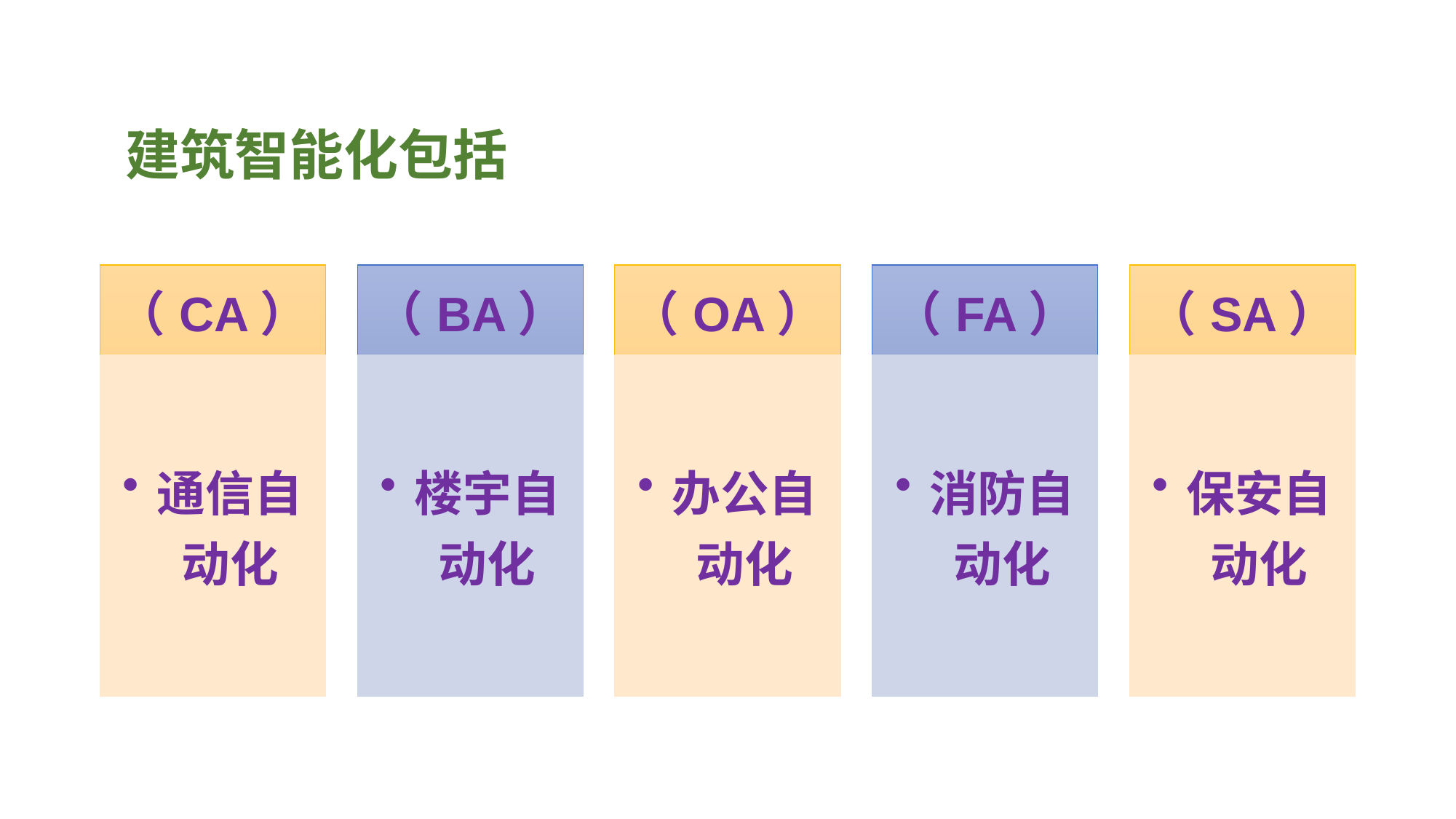

建筑智能化包括
（CA）
（BA）
（OA）
（FA）
（SA）
保安自动化